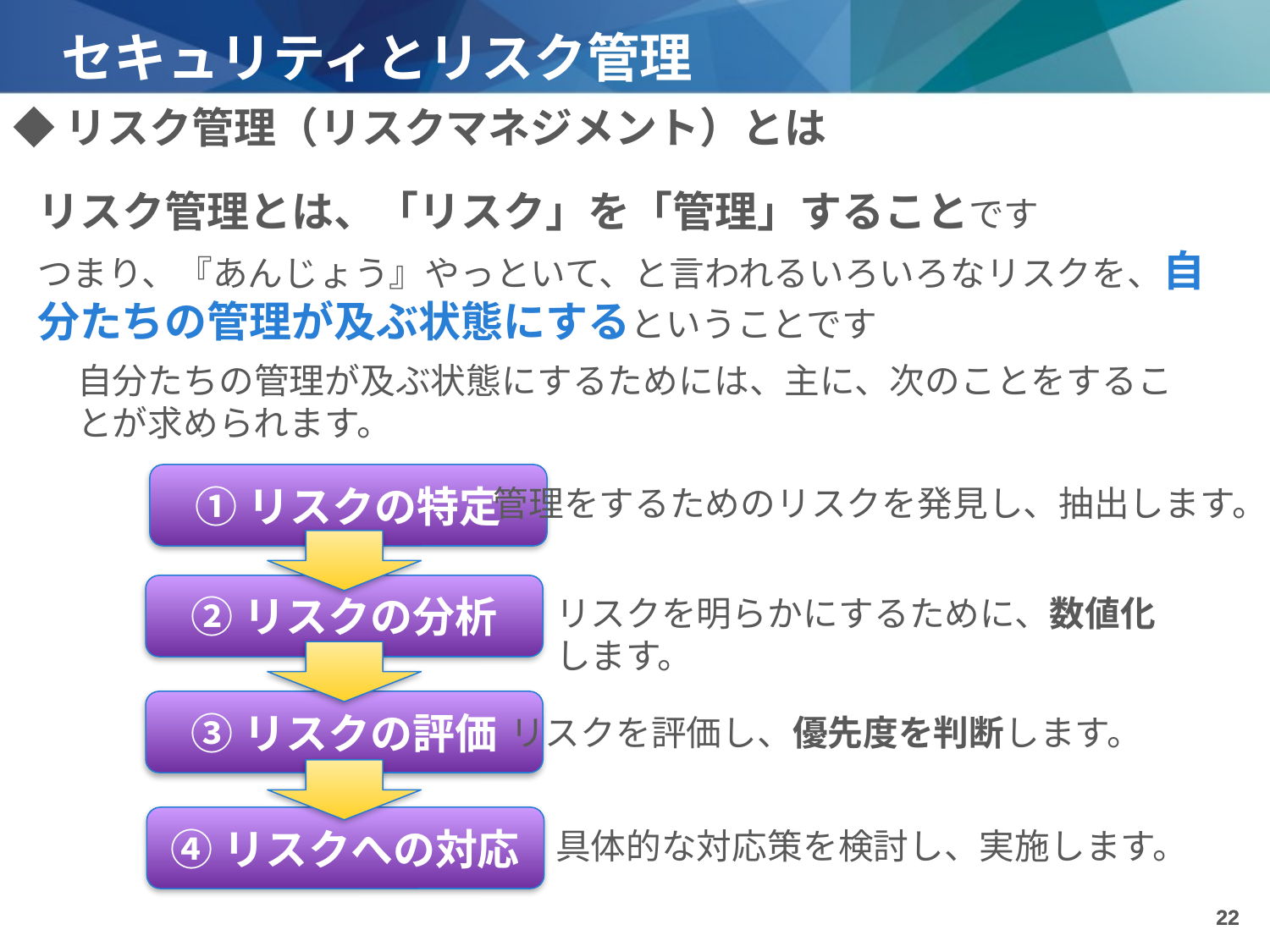

# セキュリティとリスク管理
◆リスク管理（リスクマネジメント）とは
リスク管理とは、「リスク」を「管理」することです
つまり、『あんじょう』やっといて、と言われるいろいろなリスクを、自分たちの管理が及ぶ状態にするということです
自分たちの管理が及ぶ状態にするためには、主に、次のことをすることが求められます。
①リスクの特定
管理をするためのリスクを発見し、抽出します。

②リスクの分析
リスクを明らかにするために、数値化します。

③リスクの評価
リスクを評価し、優先度を判断します。

④リスクへの対応
具体的な対応策を検討し、実施します。